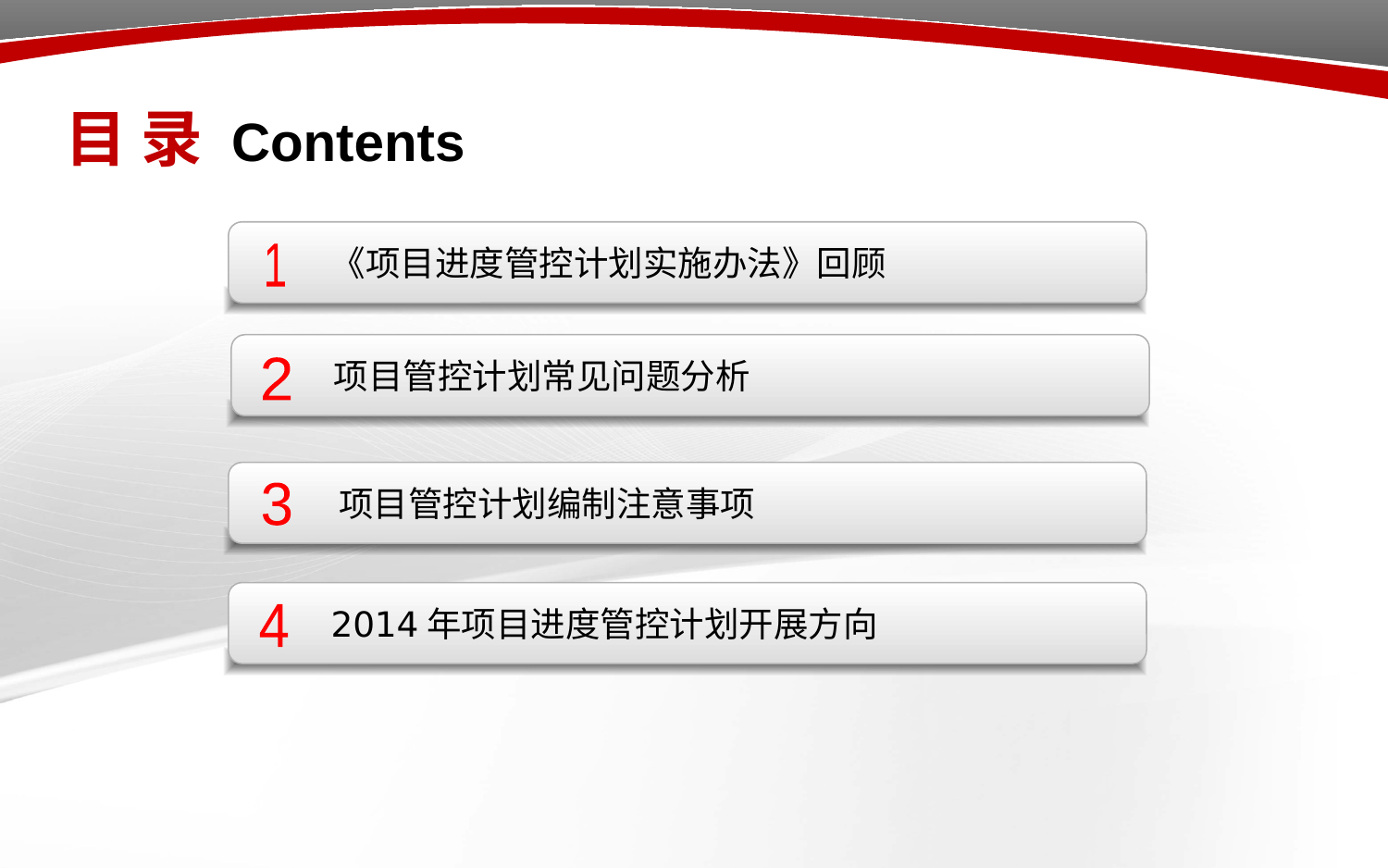

目 录 Contents

《项目进度管控计划实施办法》回顾
1

项目管控计划常见问题分析

2

 项目管控计划编制注意事项
3

2014年项目进度管控计划开展方向
4